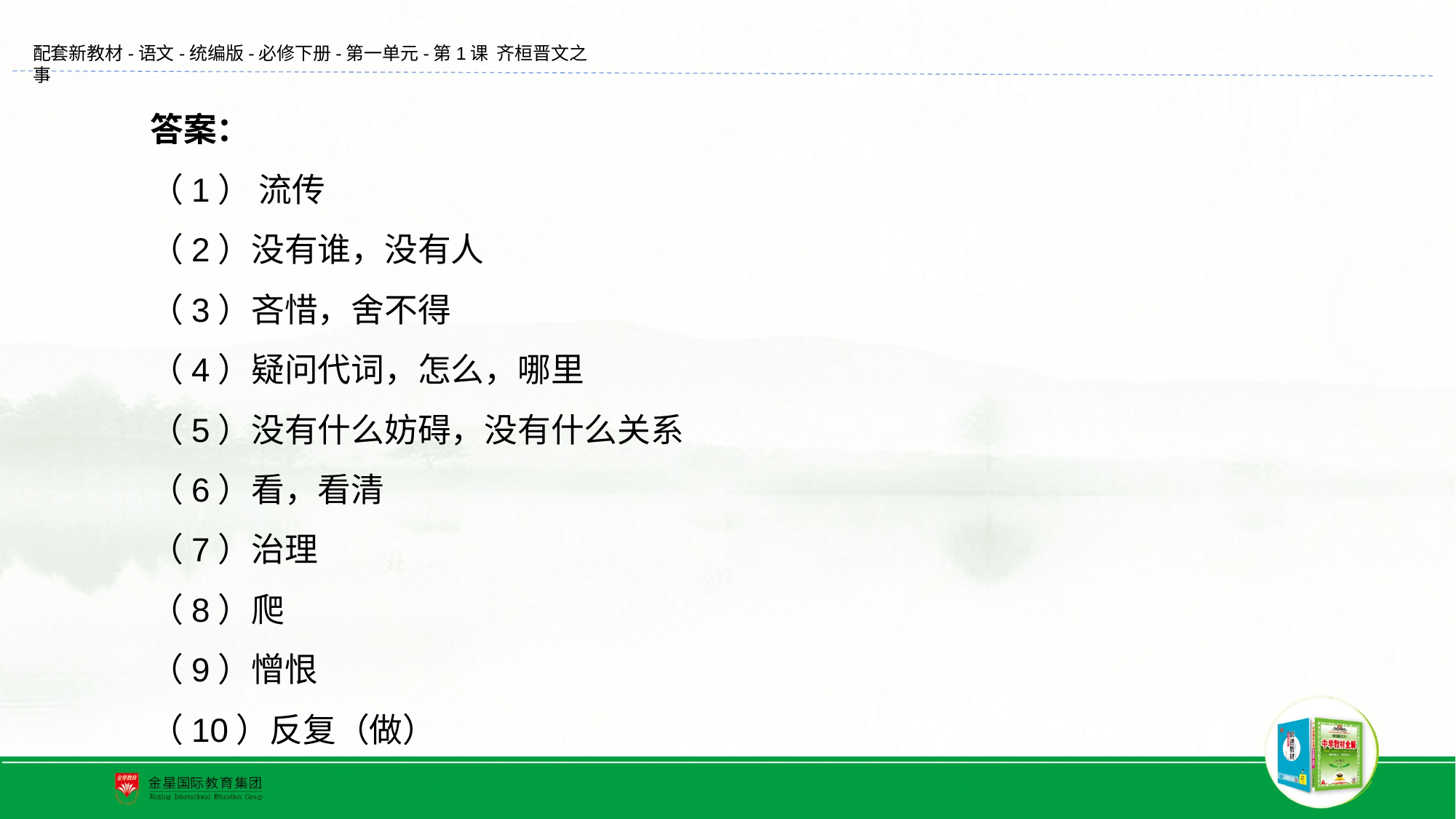

答案：
（1） 流传
（2）没有谁，没有人
（3）吝惜，舍不得
（4）疑问代词，怎么，哪里
（5）没有什么妨碍，没有什么关系
（6）看，看清
（7）治理
（8）爬
（9）憎恨
（10）反复（做）